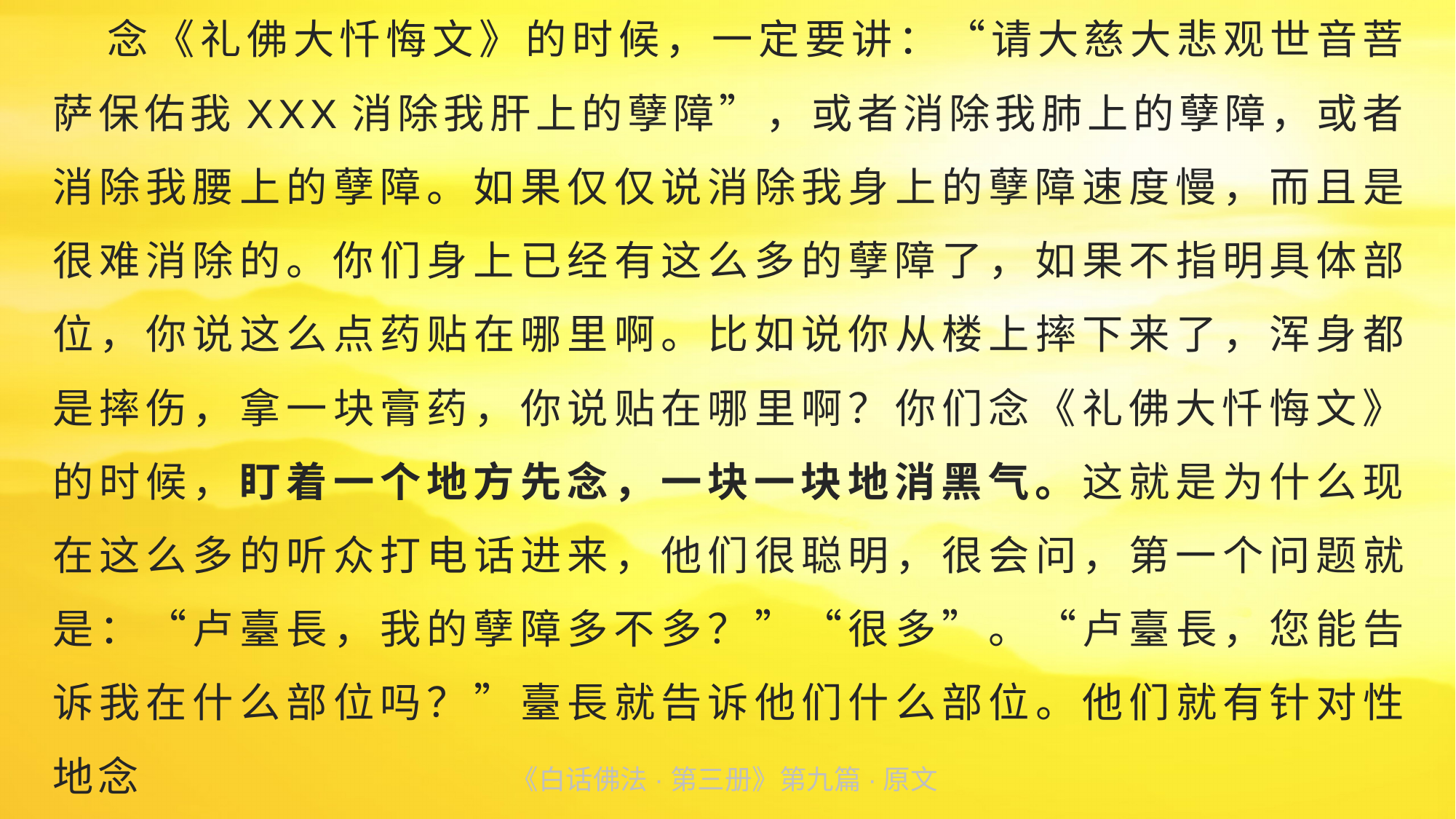

念《礼佛大忏悔文》的时候，一定要讲：“请大慈大悲观世音菩萨保佑我XXX消除我肝上的孽障”，或者消除我肺上的孽障，或者消除我腰上的孽障。如果仅仅说消除我身上的孽障速度慢，而且是很难消除的。你们身上已经有这么多的孽障了，如果不指明具体部位，你说这么点药贴在哪里啊。比如说你从楼上摔下来了，浑身都是摔伤，拿一块膏药，你说贴在哪里啊？你们念《礼佛大忏悔文》的时候，盯着一个地方先念，一块一块地消黑气。这就是为什么现在这么多的听众打电话进来，他们很聪明，很会问，第一个问题就是：“卢臺長，我的孽障多不多？”“很多”。“卢臺長，您能告诉我在什么部位吗？”臺長就告诉他们什么部位。他们就有针对性地念
《白话佛法·第三册》第九篇·原文